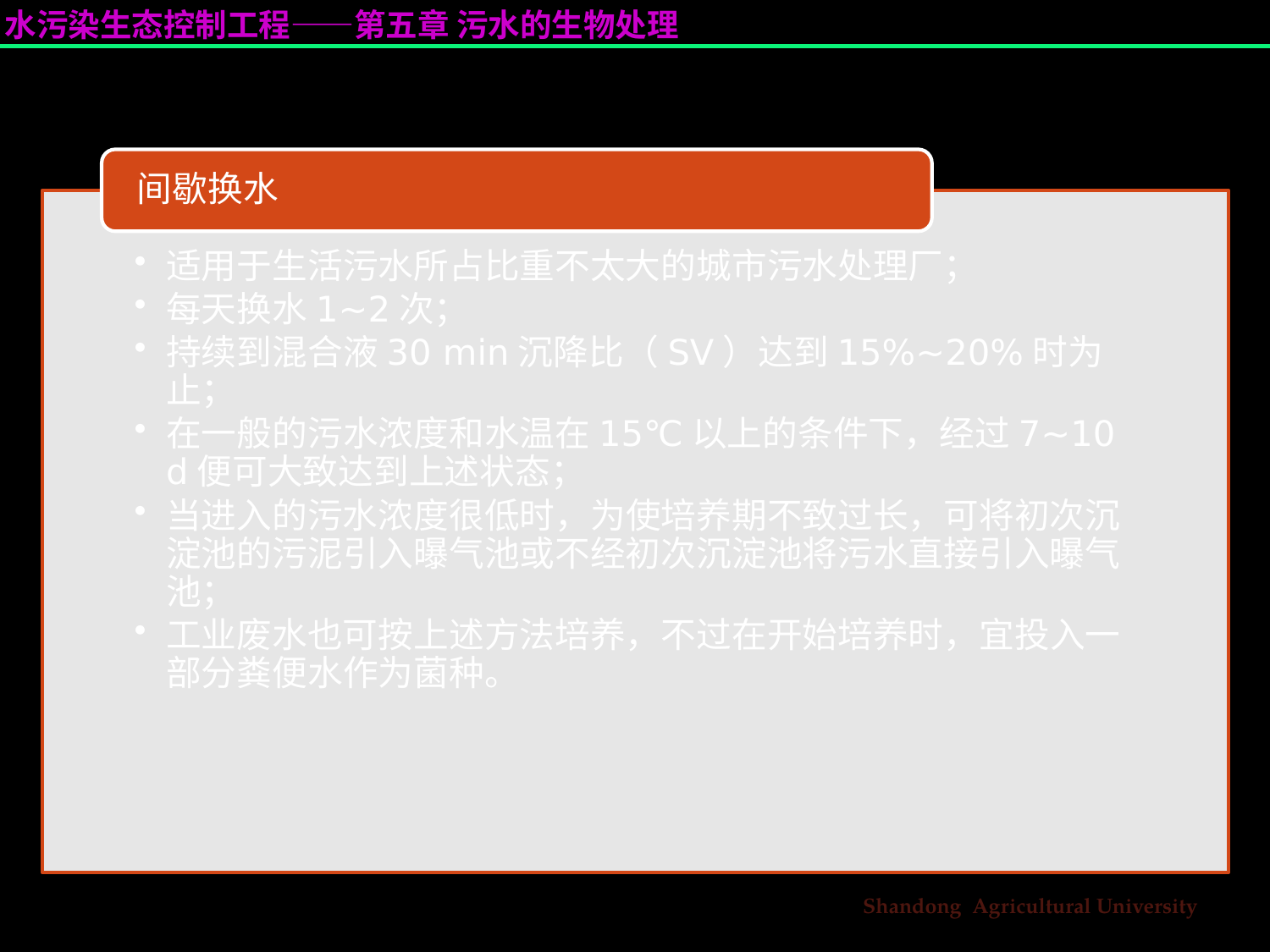

适用于生活污水所占比重不太大的城市污水处理厂；
每天换水1~2次；
持续到混合液30 min沉降比（SV）达到15%~20%时为止；
在一般的污水浓度和水温在15℃以上的条件下，经过7~10 d便可大致达到上述状态；
当进入的污水浓度很低时，为使培养期不致过长，可将初次沉淀池的污泥引入曝气池或不经初次沉淀池将污水直接引入曝气池；
工业废水也可按上述方法培养，不过在开始培养时，宜投入一部分粪便水作为菌种。
间歇换水